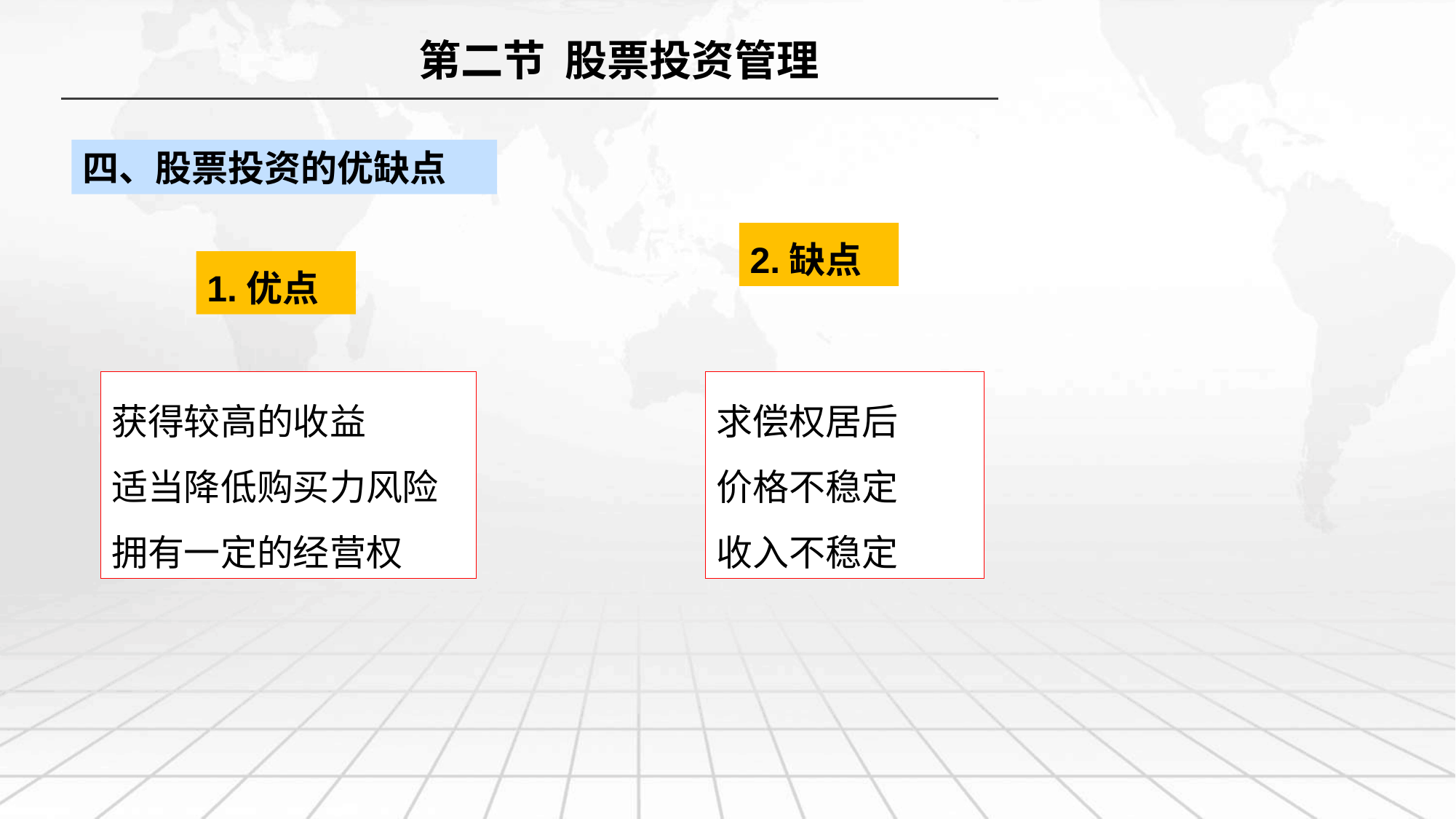

第二节  股票投资管理
四、股票投资的优缺点
2.缺点
1.优点

获得较高的收益
适当降低购买力风险
拥有一定的经营权
求偿权居后
价格不稳定
收入不稳定